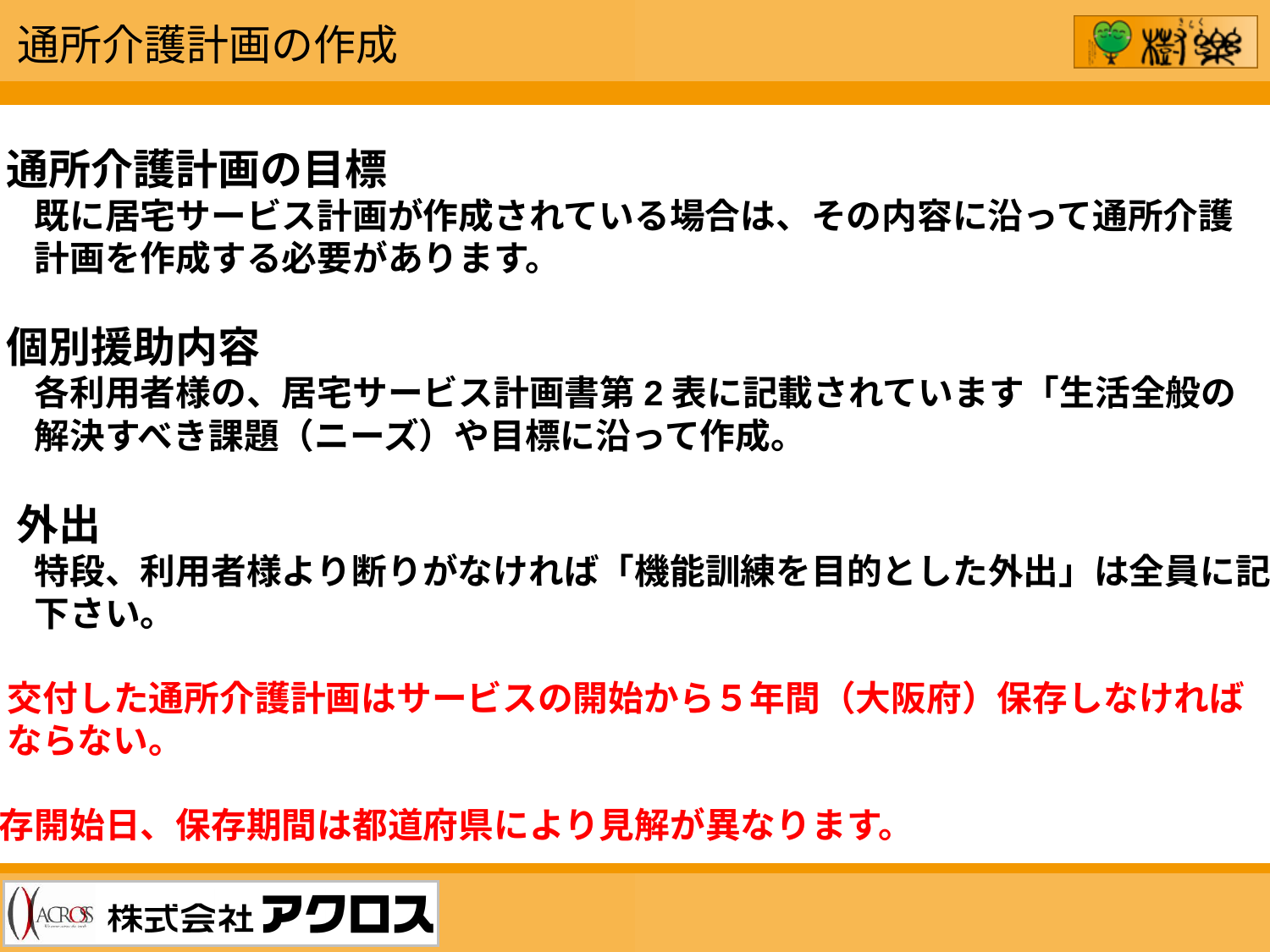

通所介護計画の作成
・通所介護計画の目標
　　既に居宅サービス計画が作成されている場合は、その内容に沿って通所介護
　　計画を作成する必要があります。

・個別援助内容
　　各利用者様の、居宅サービス計画書第2表に記載されています「生活全般の
　　解決すべき課題（ニーズ）や目標に沿って作成。

※外出
　　特段、利用者様より断りがなければ「機能訓練を目的とした外出」は全員に記載
　　下さい。

※交付した通所介護計画はサービスの開始から５年間（大阪府）保存しなければ
　 ならない。

保存開始日、保存期間は都道府県により見解が異なります。